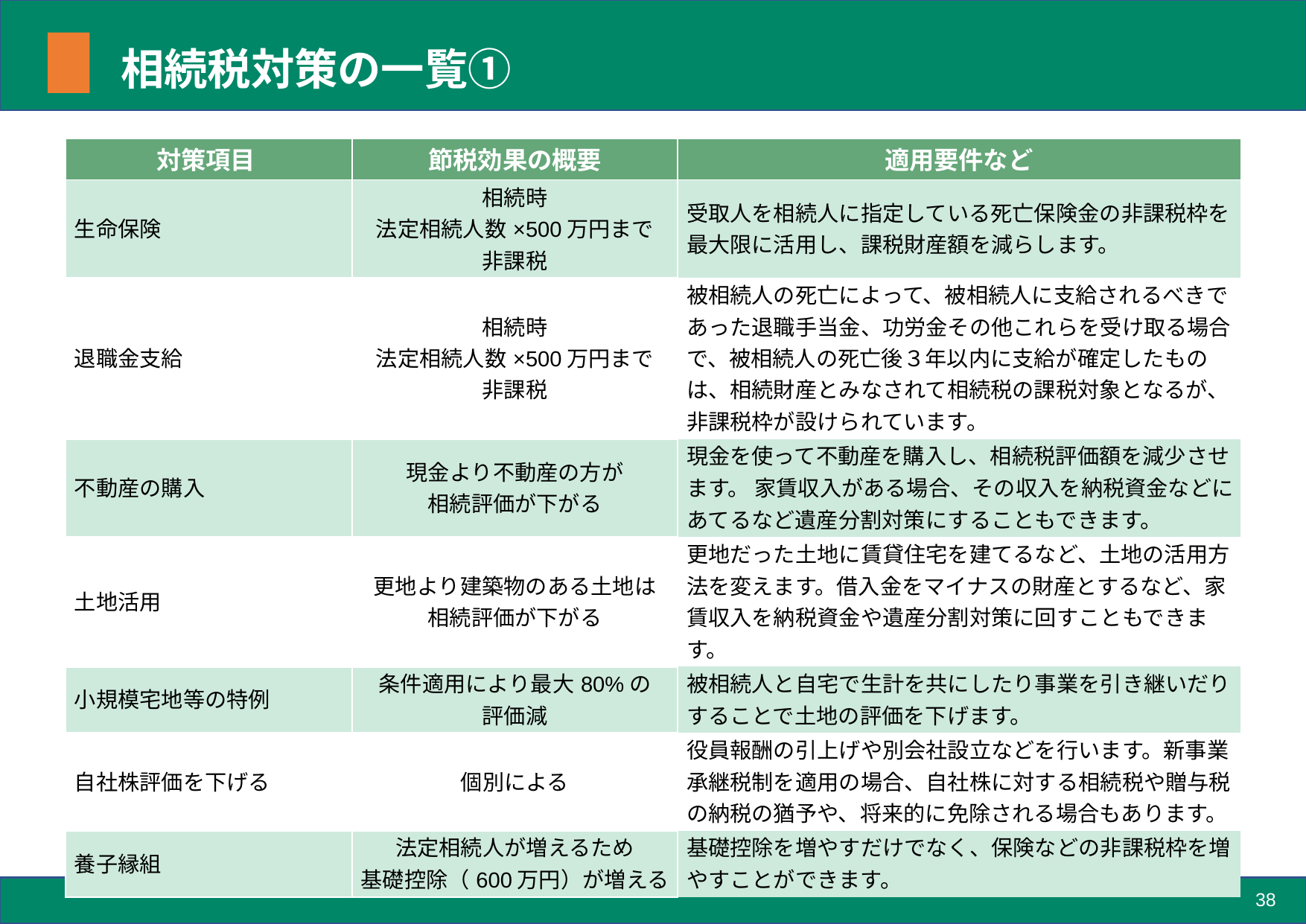

# 相続税対策の一覧①
| 対策項目 | 節税効果の概要 | 適用要件など |
| --- | --- | --- |
| 生命保険 | 相続時 法定相続人数×500万円まで 非課税 | 受取人を相続人に指定している死亡保険金の非課税枠を最大限に活用し、課税財産額を減らします。 |
| 退職金支給 | 相続時 法定相続人数×500万円まで 非課税 | 被相続人の死亡によって、被相続人に支給されるべきであった退職手当金、功労金その他これらを受け取る場合で、被相続人の死亡後３年以内に支給が確定したものは、相続財産とみなされて相続税の課税対象となるが、非課税枠が設けられています。 |
| 不動産の購入 | 現金より不動産の方が 相続評価が下がる | 現金を使って不動産を購入し、相続税評価額を減少させます。 家賃収入がある場合、その収入を納税資金などにあてるなど遺産分割対策にすることもできます。 |
| 土地活用 | 更地より建築物のある土地は 相続評価が下がる | 更地だった土地に賃貸住宅を建てるなど、土地の活用方法を変えます。借入金をマイナスの財産とするなど、家賃収入を納税資金や遺産分割対策に回すこともできます。 |
| 小規模宅地等の特例 | 条件適用により最大80%の 評価減 | 被相続人と自宅で生計を共にしたり事業を引き継いだりすることで土地の評価を下げます。 |
| 自社株評価を下げる | 個別による | 役員報酬の引上げや別会社設立などを行います。新事業承継税制を適用の場合、自社株に対する相続税や贈与税の納税の猶予や、将来的に免除される場合もあります。 |
| 養子縁組 | 法定相続人が増えるため 基礎控除（600万円）が増える | 基礎控除を増やすだけでなく、保険などの非課税枠を増やすことができます。 |